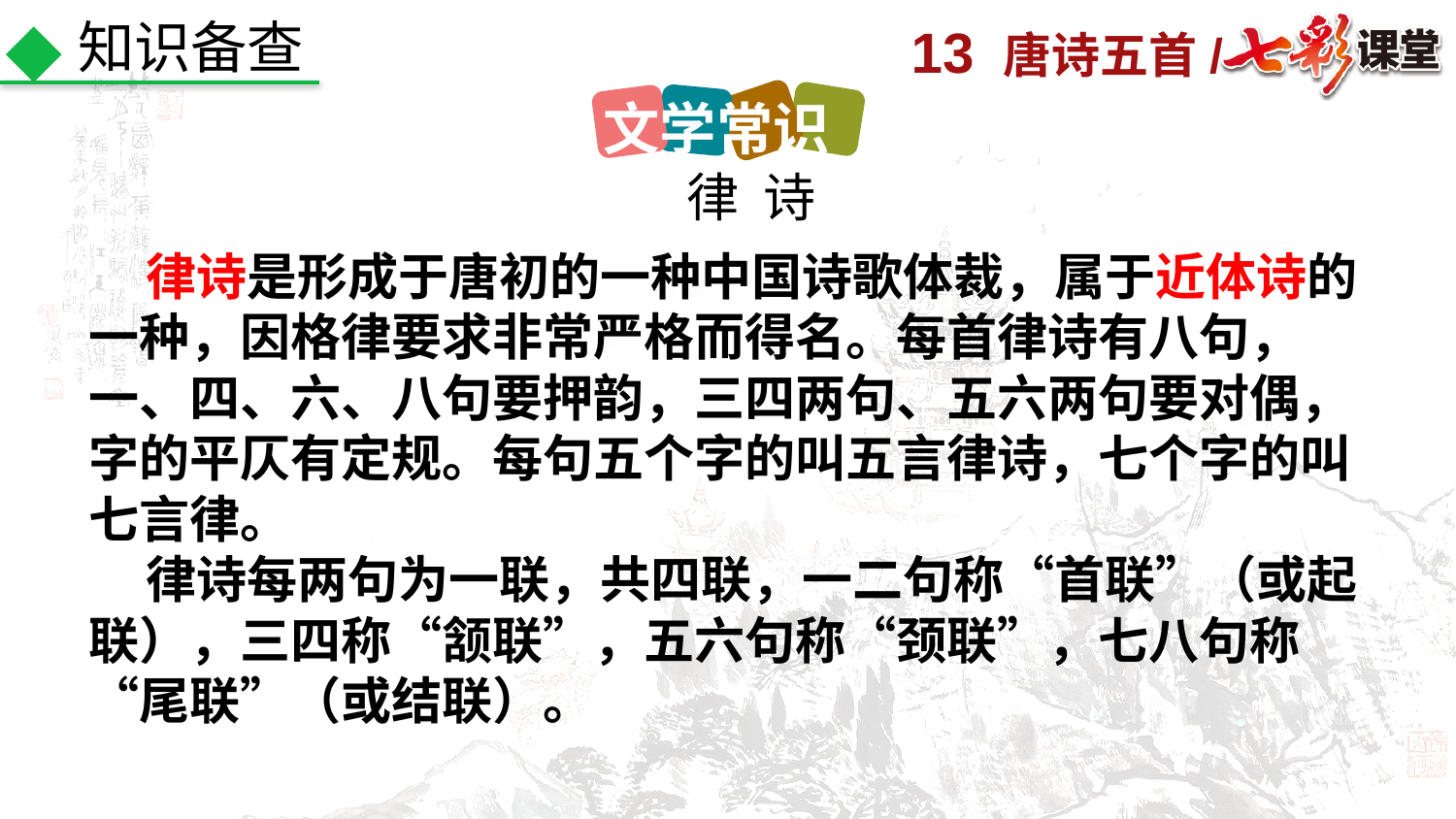

知识备查

文学常识

律  诗
    律诗是形成于唐初的一种中国诗歌体裁，属于近体诗的一种，因格律要求非常严格而得名。每首律诗有八句，一、四、六、八句要押韵，三四两句、五六两句要对偶，字的平仄有定规。每句五个字的叫五言律诗，七个字的叫七言律。
    律诗每两句为一联，共四联，一二句称“首联”（或起联），三四称“颔联”，五六句称“颈联”，七八句称“尾联”（或结联）。